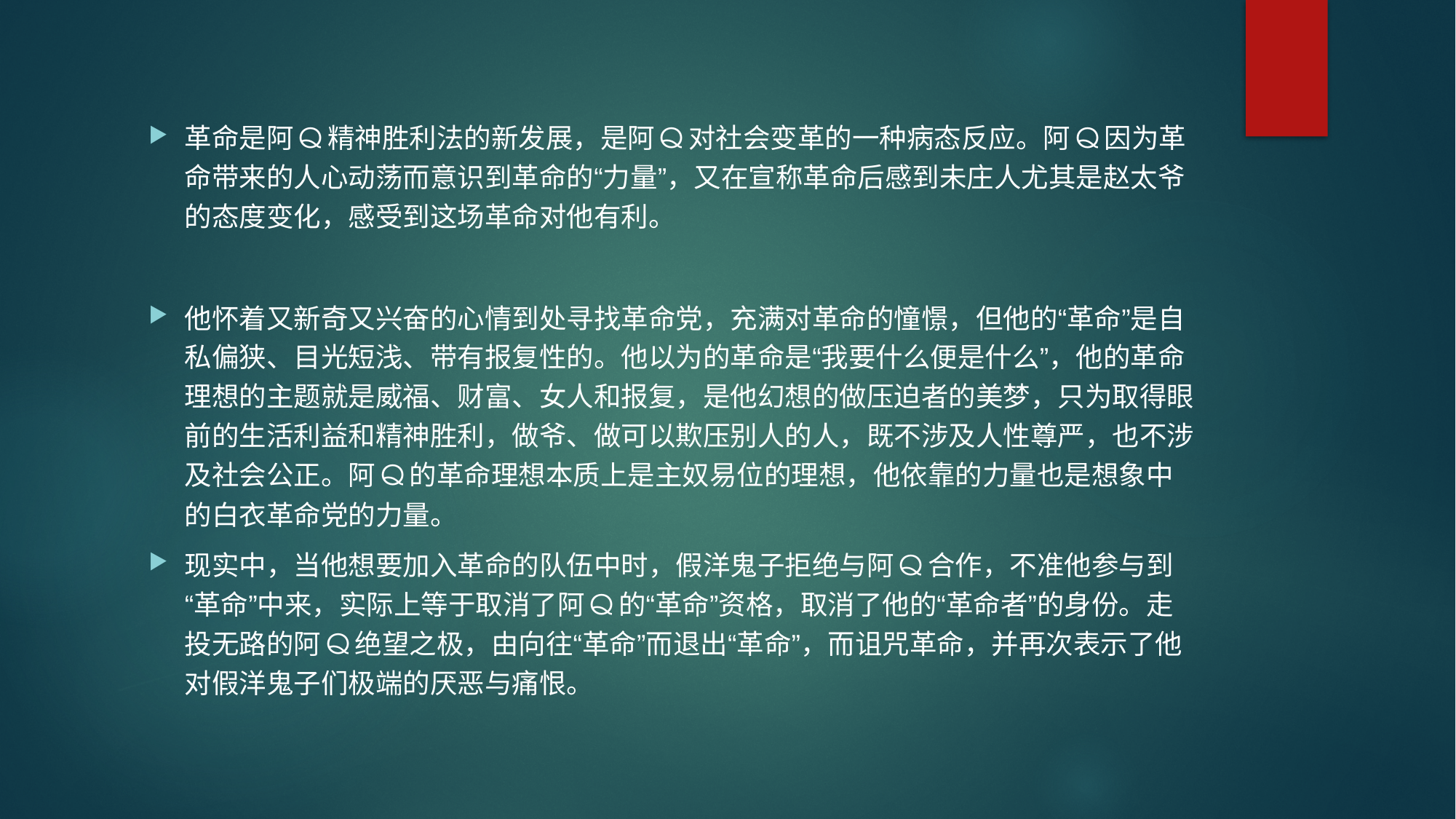

革命是阿Q精神胜利法的新发展，是阿Q对社会变革的一种病态反应。阿Q因为革命带来的人心动荡而意识到革命的“力量”，又在宣称革命后感到未庄人尤其是赵太爷的态度变化，感受到这场革命对他有利。

他怀着又新奇又兴奋的心情到处寻找革命党，充满对革命的憧憬，但他的“革命”是自私偏狭、目光短浅、带有报复性的。他以为的革命是“我要什么便是什么”，他的革命理想的主题就是威福、财富、女人和报复，是他幻想的做压迫者的美梦，只为取得眼前的生活利益和精神胜利，做爷、做可以欺压别人的人，既不涉及人性尊严，也不涉及社会公正。阿Q的革命理想本质上是主奴易位的理想，他依靠的力量也是想象中的白衣革命党的力量。
现实中，当他想要加入革命的队伍中时，假洋鬼子拒绝与阿Q合作，不准他参与到“革命”中来，实际上等于取消了阿Q的“革命”资格，取消了他的“革命者”的身份。走投无路的阿Q绝望之极，由向往“革命”而退出“革命”，而诅咒革命，并再次表示了他对假洋鬼子们极端的厌恶与痛恨。